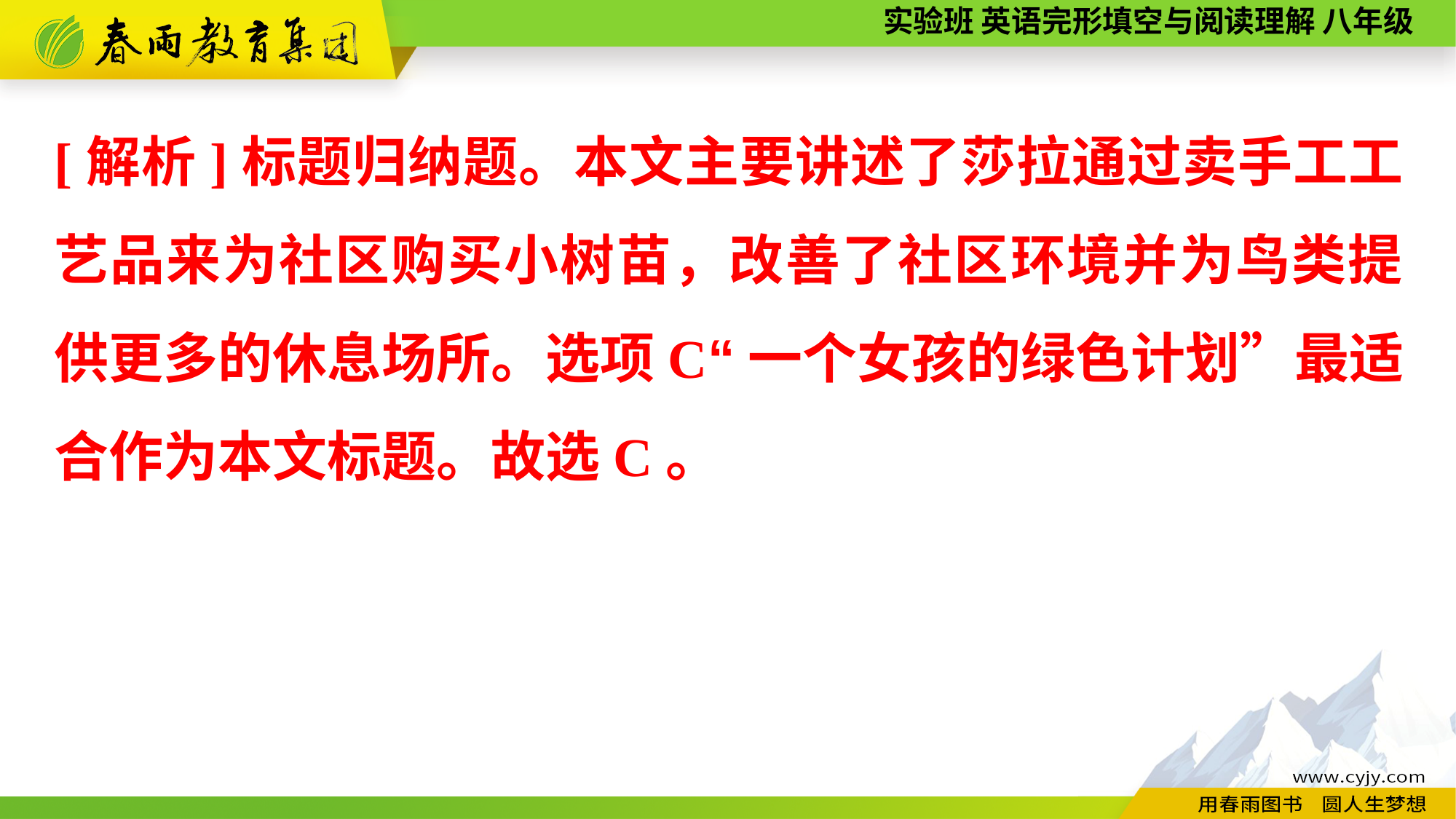

[解析]标题归纳题。本文主要讲述了莎拉通过卖手工工艺品来为社区购买小树苗，改善了社区环境并为鸟类提供更多的休息场所。选项C“一个女孩的绿色计划”最适合作为本文标题。故选C。